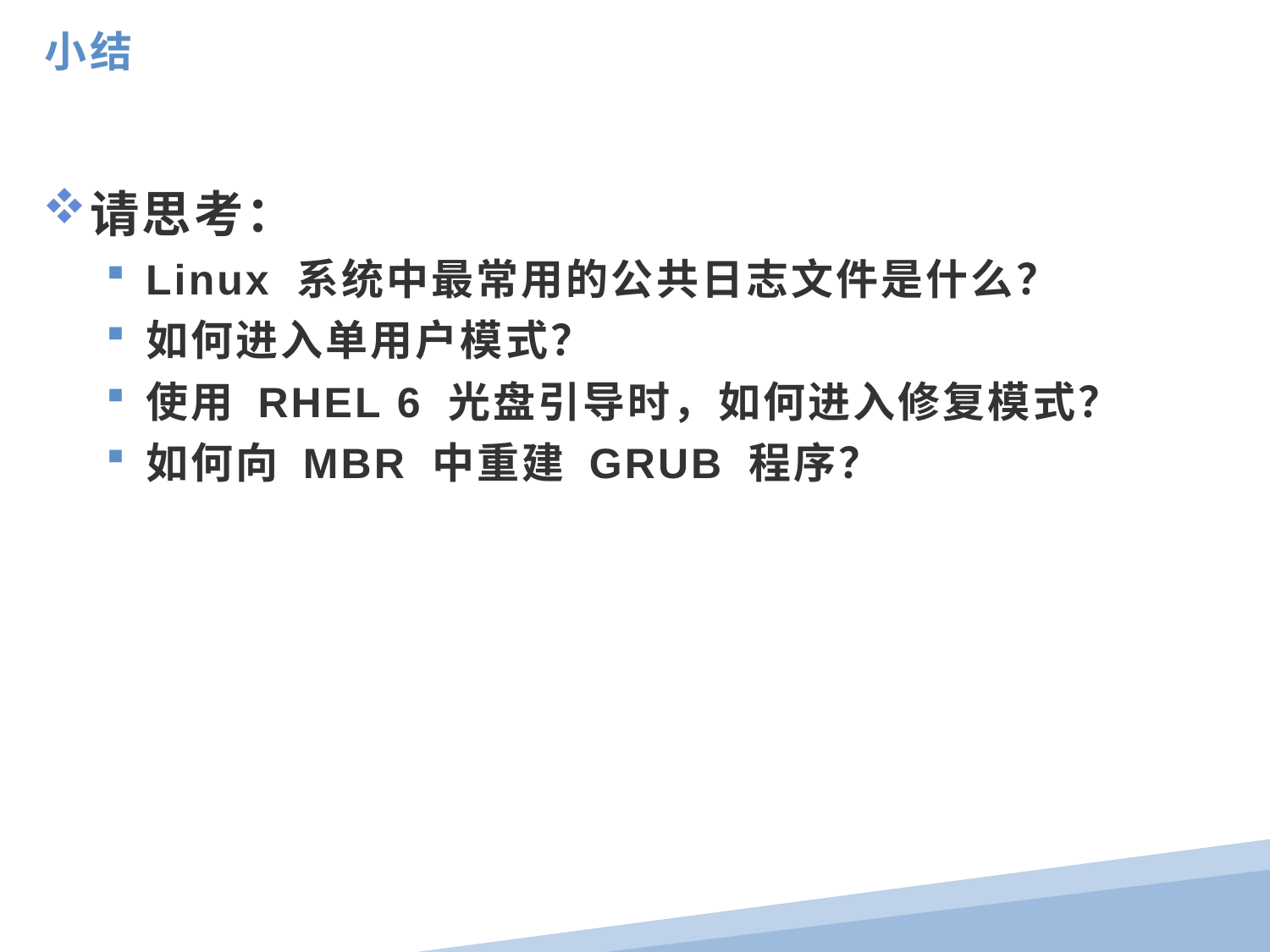

小结
请思考：
Linux 系统中最常用的公共日志文件是什么？
如何进入单用户模式？
使用 RHEL 6 光盘引导时，如何进入修复模式？
如何向 MBR 中重建 GRUB 程序？